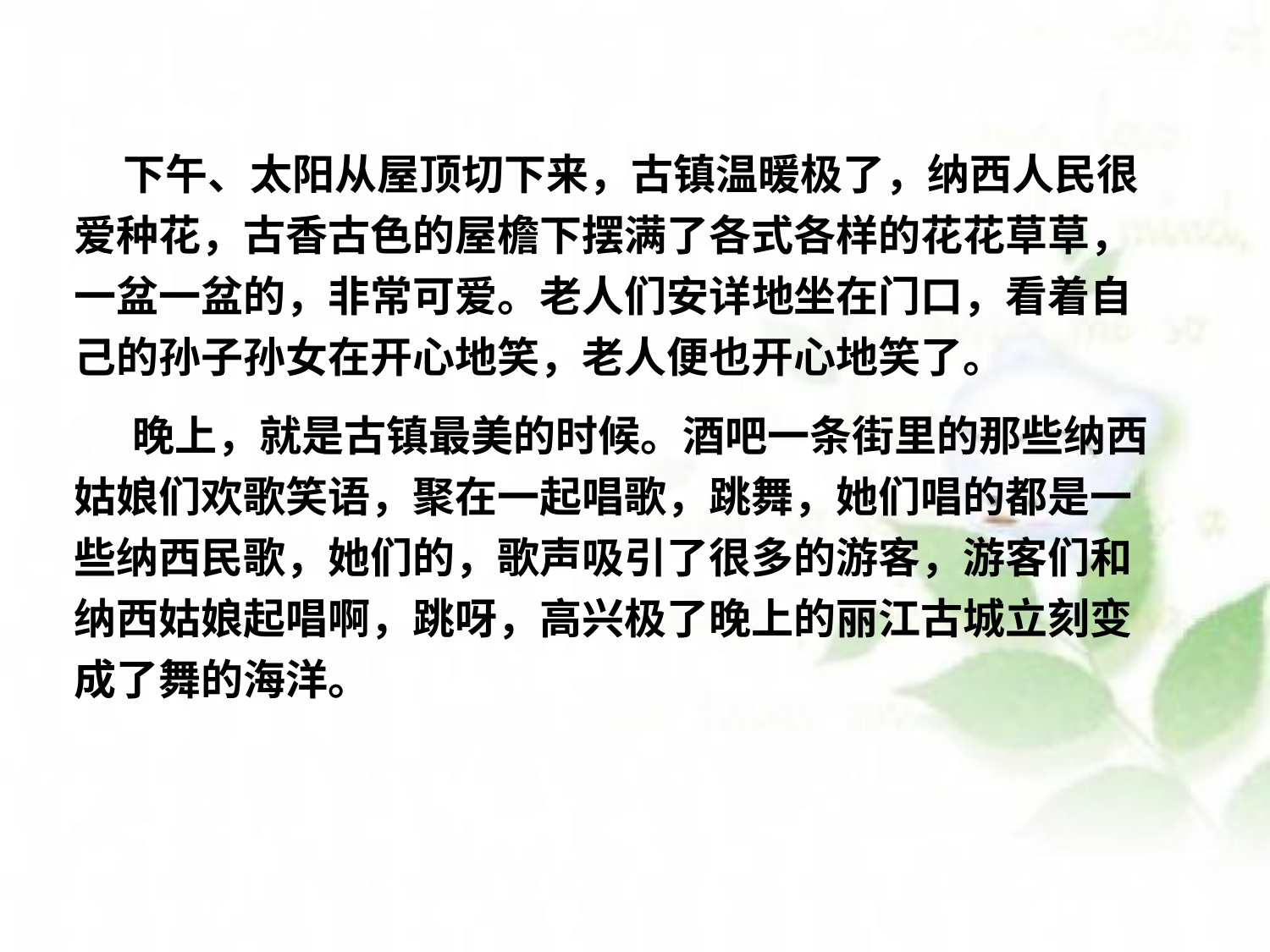

下午、太阳从屋顶切下来，古镇温暖极了，纳西人民很爱种花，古香古色的屋檐下摆满了各式各样的花花草草，一盆一盆的，非常可爱。老人们安详地坐在门口，看着自己的孙子孙女在开心地笑，老人便也开心地笑了。
     晚上，就是古镇最美的时候。酒吧一条街里的那些纳西姑娘们欢歌笑语，聚在一起唱歌，跳舞，她们唱的都是一些纳西民歌，她们的，歌声吸引了很多的游客，游客们和纳西姑娘起唱啊，跳呀，高兴极了晚上的丽江古城立刻变成了舞的海洋。